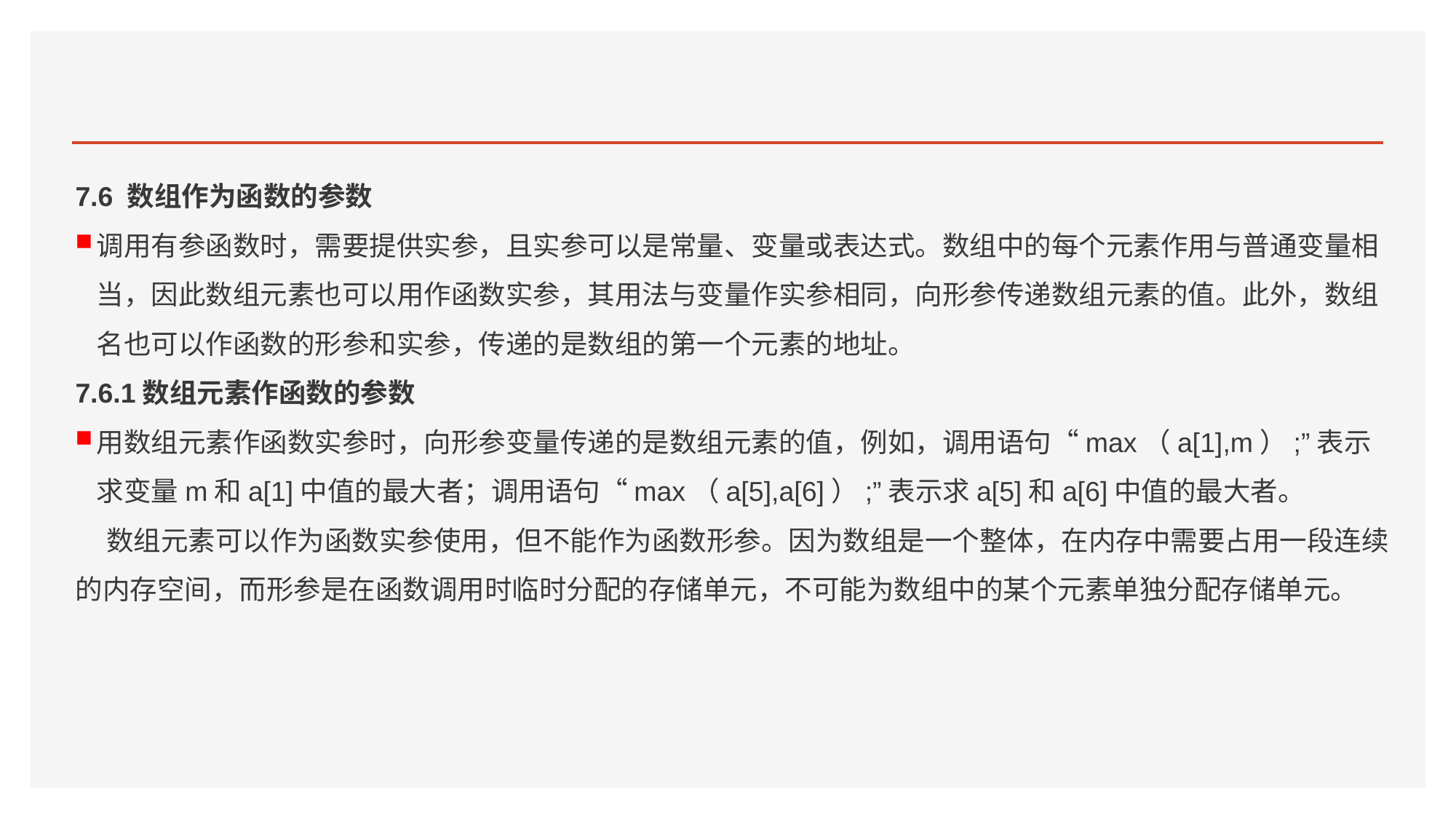

#
7.6 数组作为函数的参数
调用有参函数时，需要提供实参，且实参可以是常量、变量或表达式。数组中的每个元素作用与普通变量相当，因此数组元素也可以用作函数实参，其用法与变量作实参相同，向形参传递数组元素的值。此外，数组名也可以作函数的形参和实参，传递的是数组的第一个元素的地址。
7.6.1数组元素作函数的参数
用数组元素作函数实参时，向形参变量传递的是数组元素的值，例如，调用语句“max（a[1],m）;”表示求变量m和a[1]中值的最大者；调用语句“max（a[5],a[6]）;”表示求a[5]和a[6]中值的最大者。
    数组元素可以作为函数实参使用，但不能作为函数形参。因为数组是一个整体，在内存中需要占用一段连续的内存空间，而形参是在函数调用时临时分配的存储单元，不可能为数组中的某个元素单独分配存储单元。